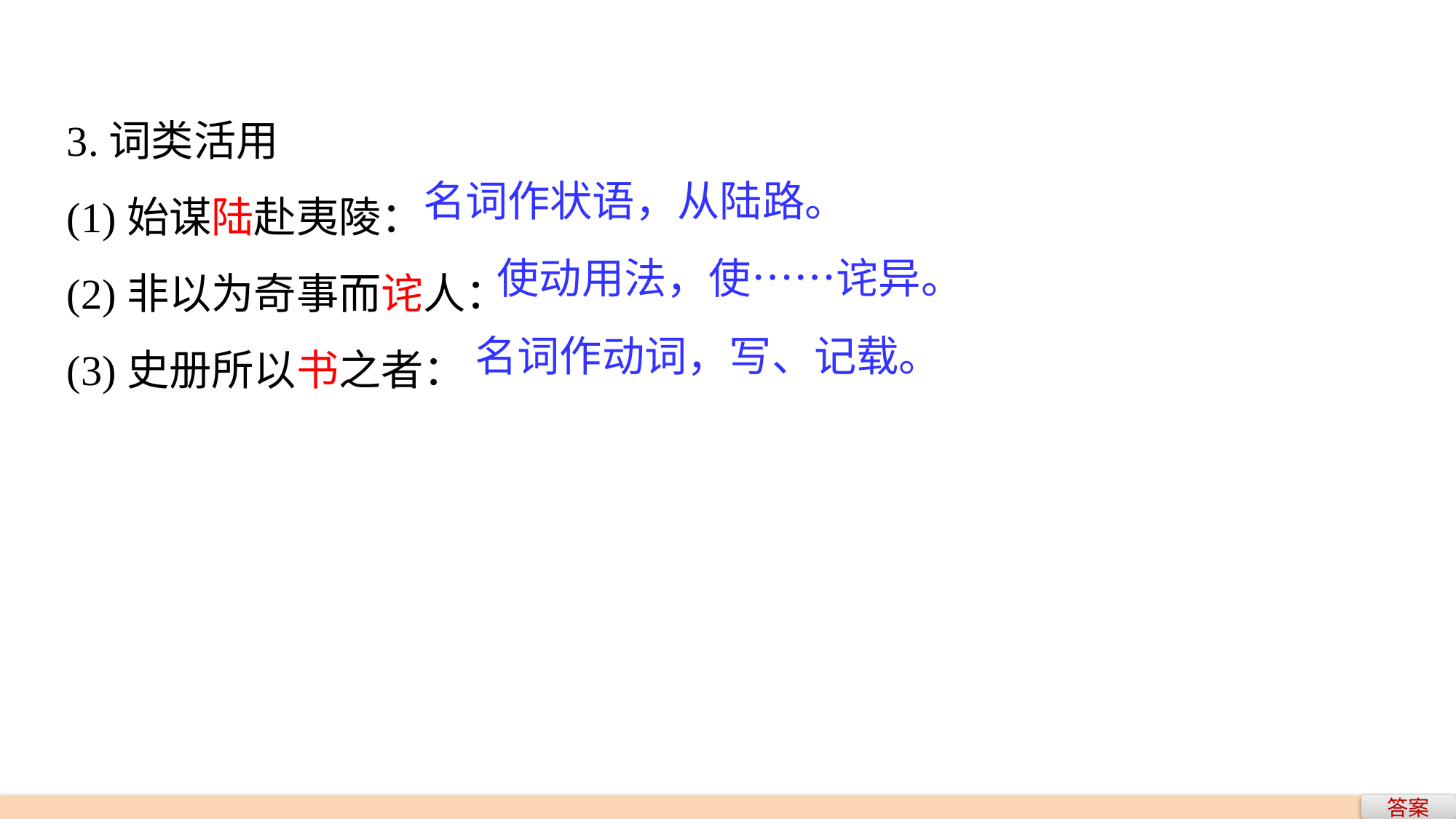

3.词类活用
(1)始谋陆赴夷陵：
(2)非以为奇事而诧人：
(3)史册所以书之者：
名词作状语，从陆路。
使动用法，使……诧异。
名词作动词，写、记载。
答案